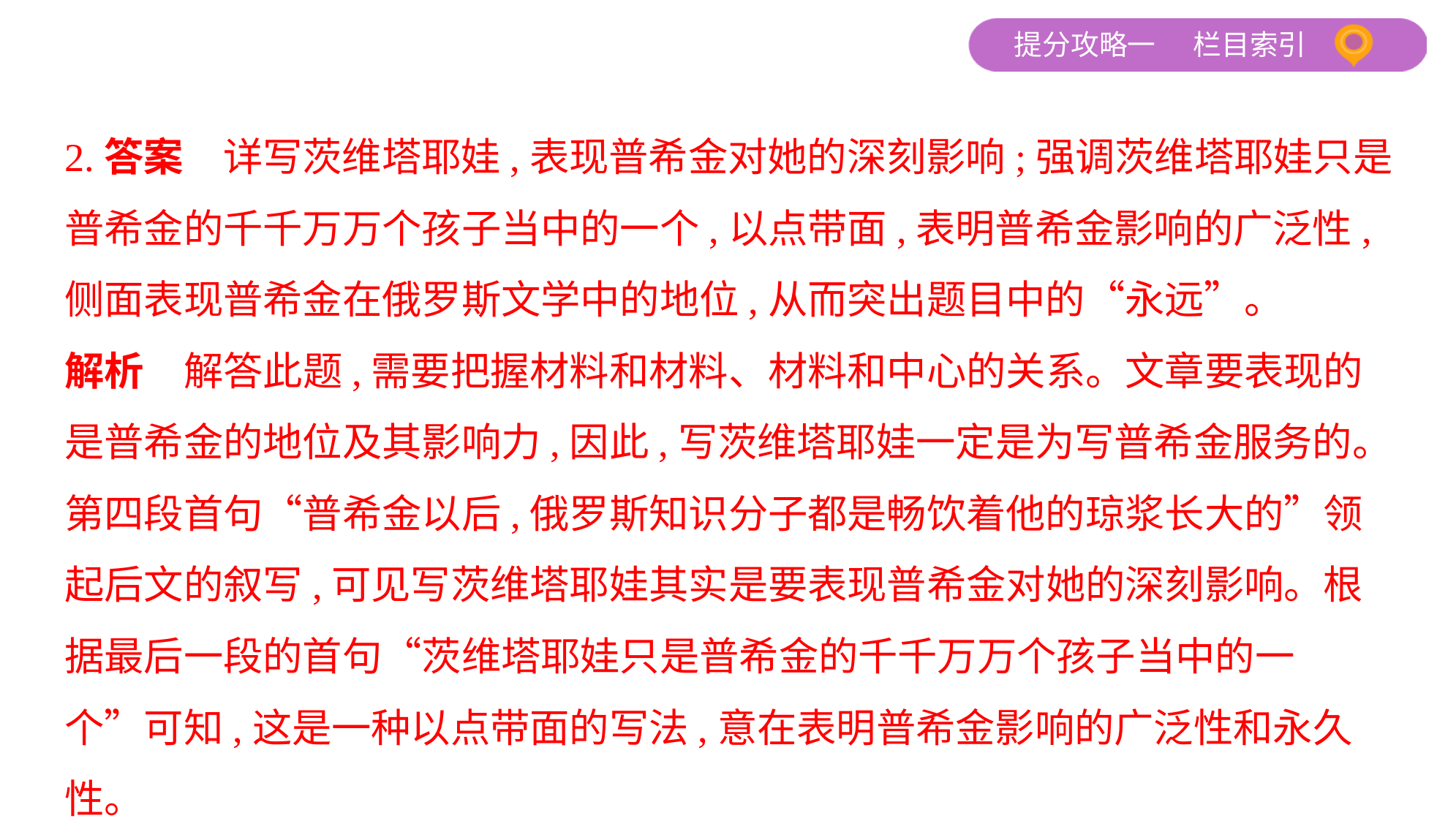

2.答案　详写茨维塔耶娃,表现普希金对她的深刻影响;强调茨维塔耶娃只是
普希金的千千万万个孩子当中的一个,以点带面,表明普希金影响的广泛性,
侧面表现普希金在俄罗斯文学中的地位,从而突出题目中的“永远”。
解析　解答此题,需要把握材料和材料、材料和中心的关系。文章要表现的
是普希金的地位及其影响力,因此,写茨维塔耶娃一定是为写普希金服务的。
第四段首句“普希金以后,俄罗斯知识分子都是畅饮着他的琼浆长大的”领
起后文的叙写,可见写茨维塔耶娃其实是要表现普希金对她的深刻影响。根
据最后一段的首句“茨维塔耶娃只是普希金的千千万万个孩子当中的一
个”可知,这是一种以点带面的写法,意在表明普希金影响的广泛性和永久性。